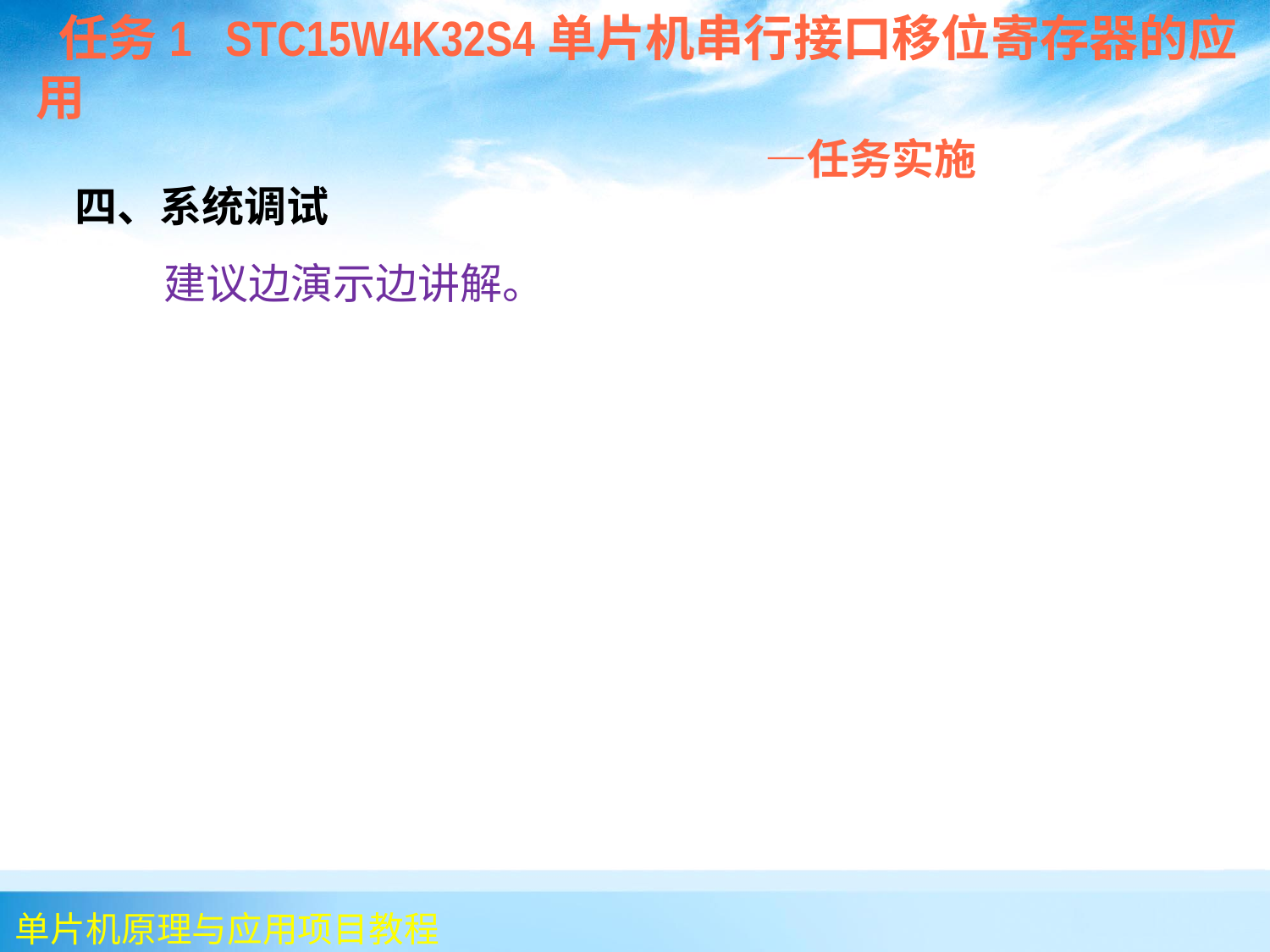

任务1   STC15W4K32S4单片机串行接口移位寄存器的应用
                                                                 —任务实施
  四、系统调试
	       建议边演示边讲解。